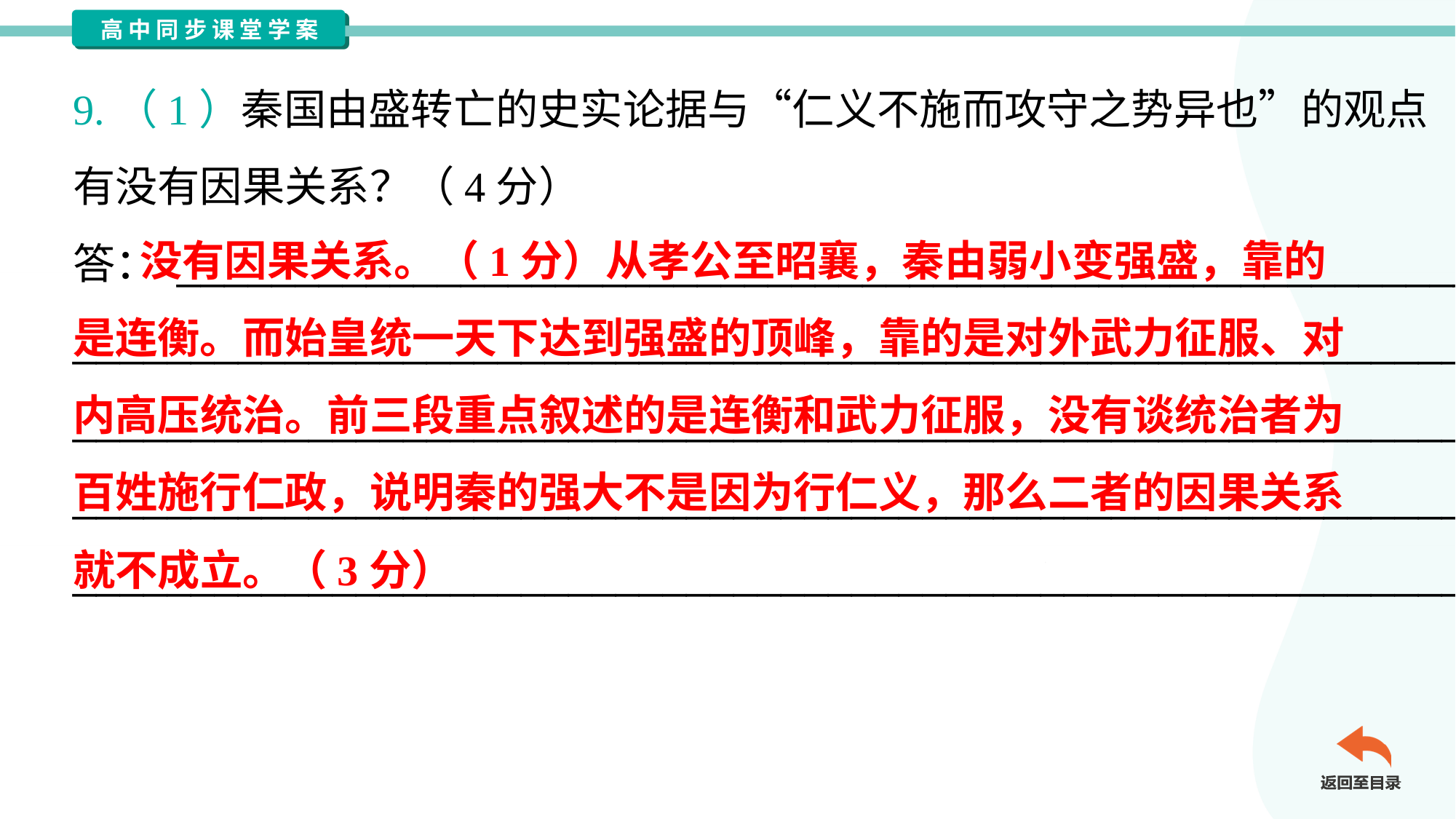

9.（1）秦国由盛转亡的史实论据与“仁义不施而攻守之势异也”的观点
有没有因果关系？（4分）
答： ________________________________________________________
_____________________________________________________________
_____________________________________________________________
_____________________________________________________________
_____________________________________________________________
      没有因果关系。（1分）从孝公至昭襄，秦由弱小变强盛，靠的
是连衡。而始皇统一天下达到强盛的顶峰，靠的是对外武力征服、对
内高压统治。前三段重点叙述的是连衡和武力征服，没有谈统治者为
百姓施行仁政，说明秦的强大不是因为行仁义，那么二者的因果关系
就不成立。（3分）